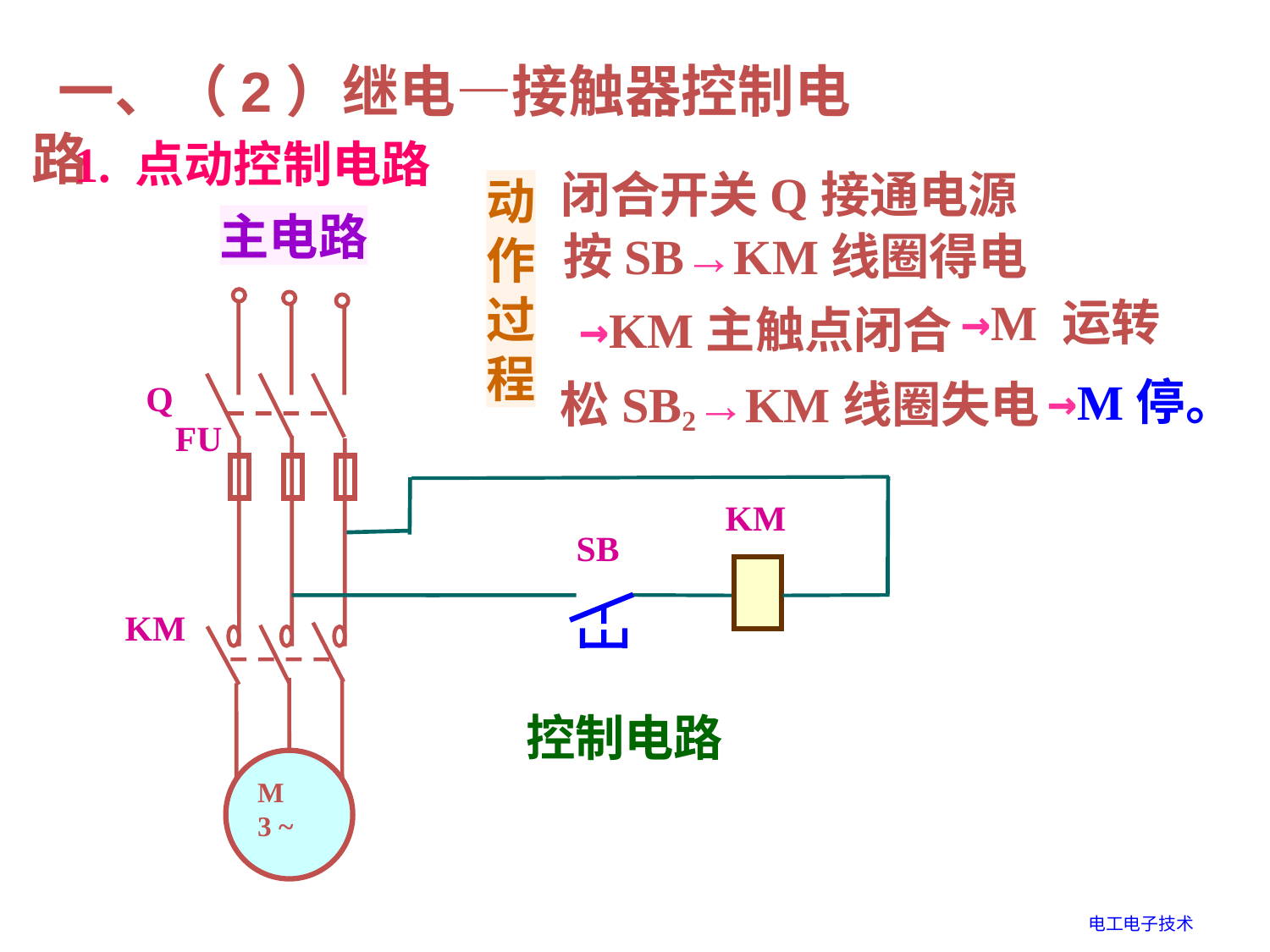

一、（2）继电—接触器控制电路
 1. 点动控制电路
闭合开关Q接通电源
动
作
过
程
主电路
按SB→KM线圈得电

M
3 ~

Q
   FU

KM

SB

KM

M
3 ~
→M 运转
→KM主触点闭合

Q

 →M停。
松SB2→KM线圈失电
   FU

KM

SB

KM

控制电路

M
3 ~
电工电子技术